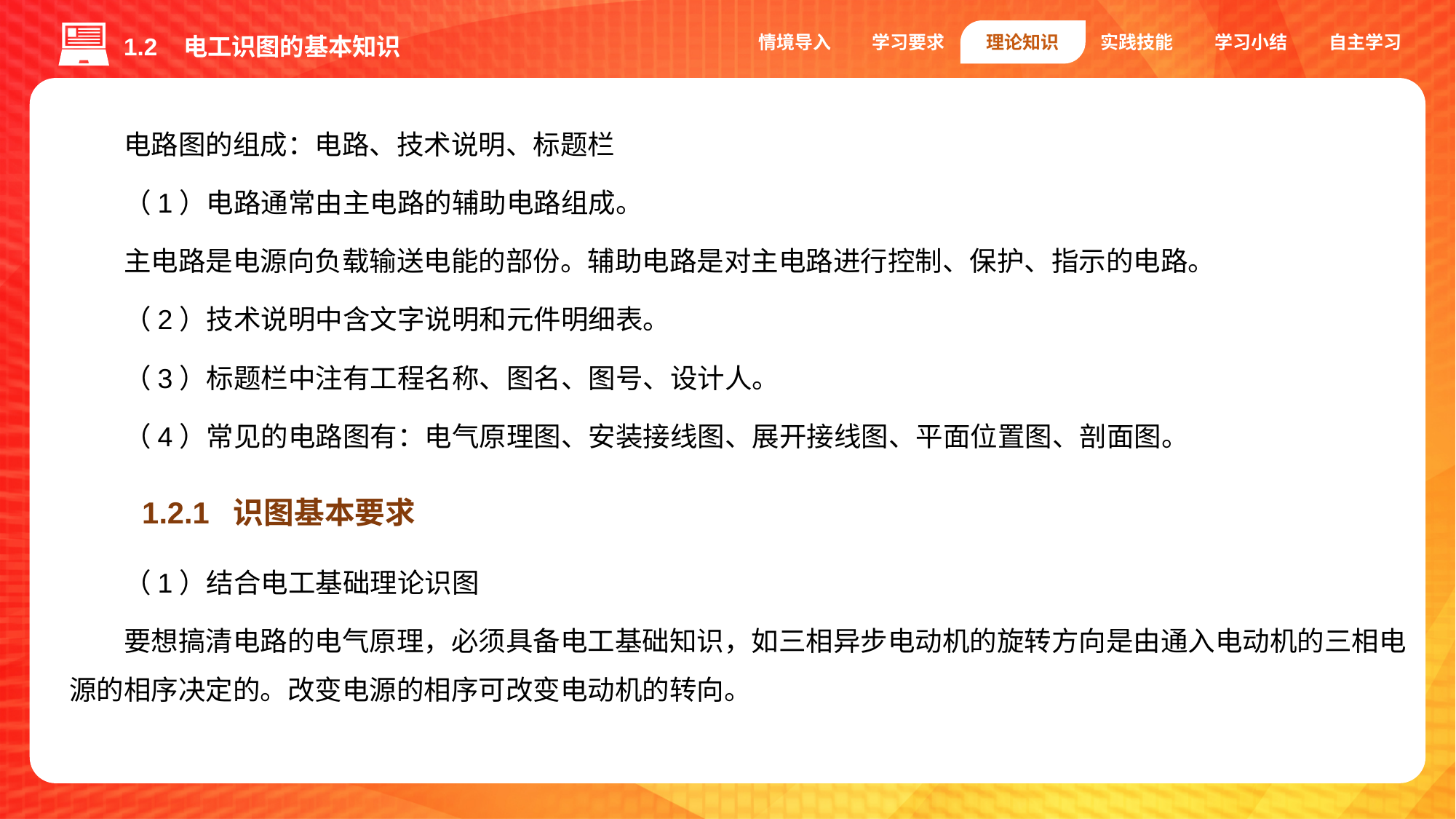

情境导入
学习要求
理论知识
实践技能
学习小结
自主学习

1.2   电工识图的基本知识
电路图的组成：电路、技术说明、标题栏
（1）电路通常由主电路的辅助电路组成。
主电路是电源向负载输送电能的部份。辅助电路是对主电路进行控制、保护、指示的电路。
（2）技术说明中含文字说明和元件明细表。
（3）标题栏中注有工程名称、图名、图号、设计人。
（4）常见的电路图有：电气原理图、安装接线图、展开接线图、平面位置图、剖面图。
1.2.1  识图基本要求
（1）结合电工基础理论识图
要想搞清电路的电气原理，必须具备电工基础知识，如三相异步电动机的旋转方向是由通入电动机的三相电源的相序决定的。改变电源的相序可改变电动机的转向。